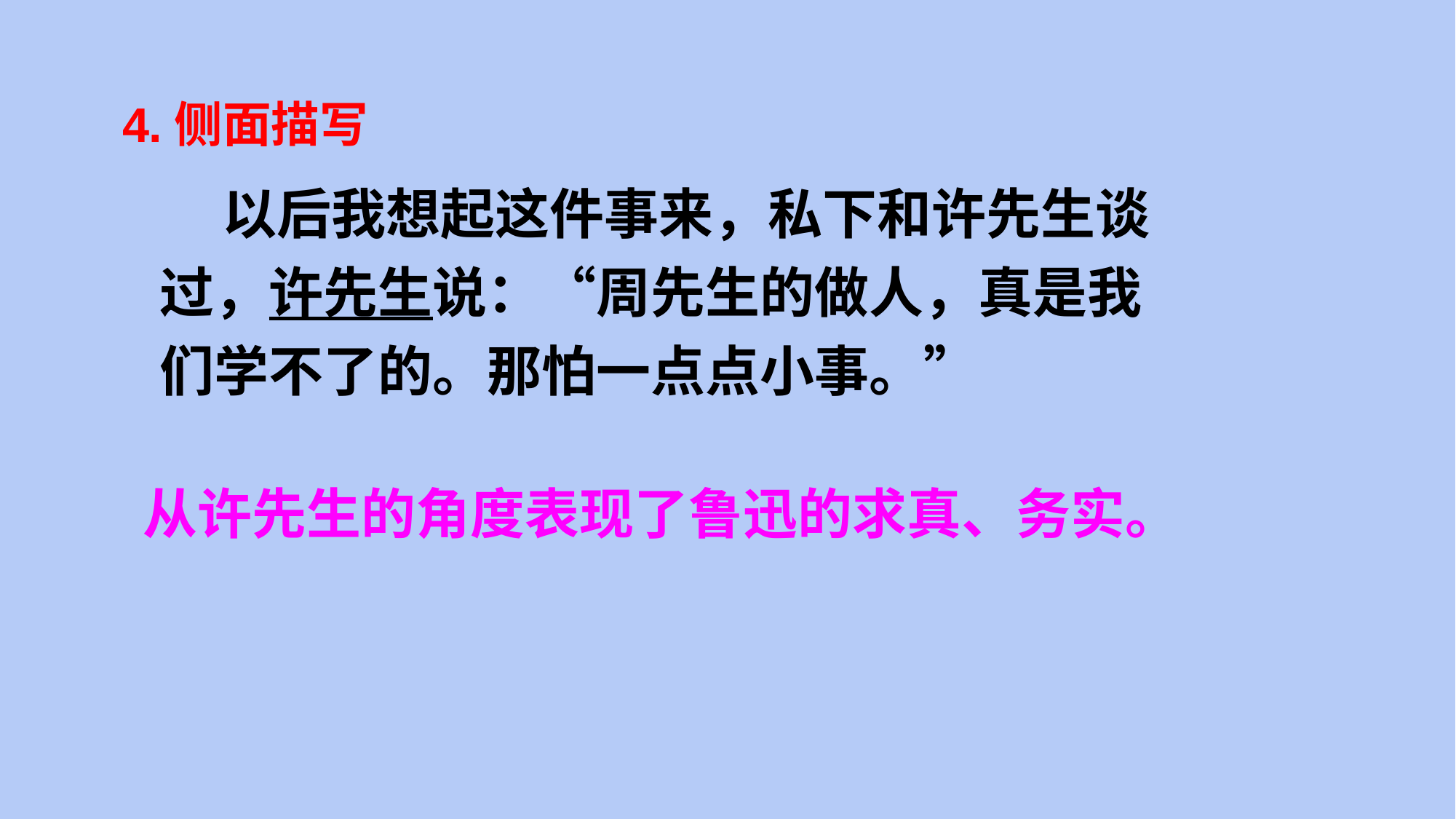

4.侧面描写
    以后我想起这件事来，私下和许先生谈过，许先生说：“周先生的做人，真是我们学不了的。那怕一点点小事。”
从许先生的角度表现了鲁迅的求真、务实。